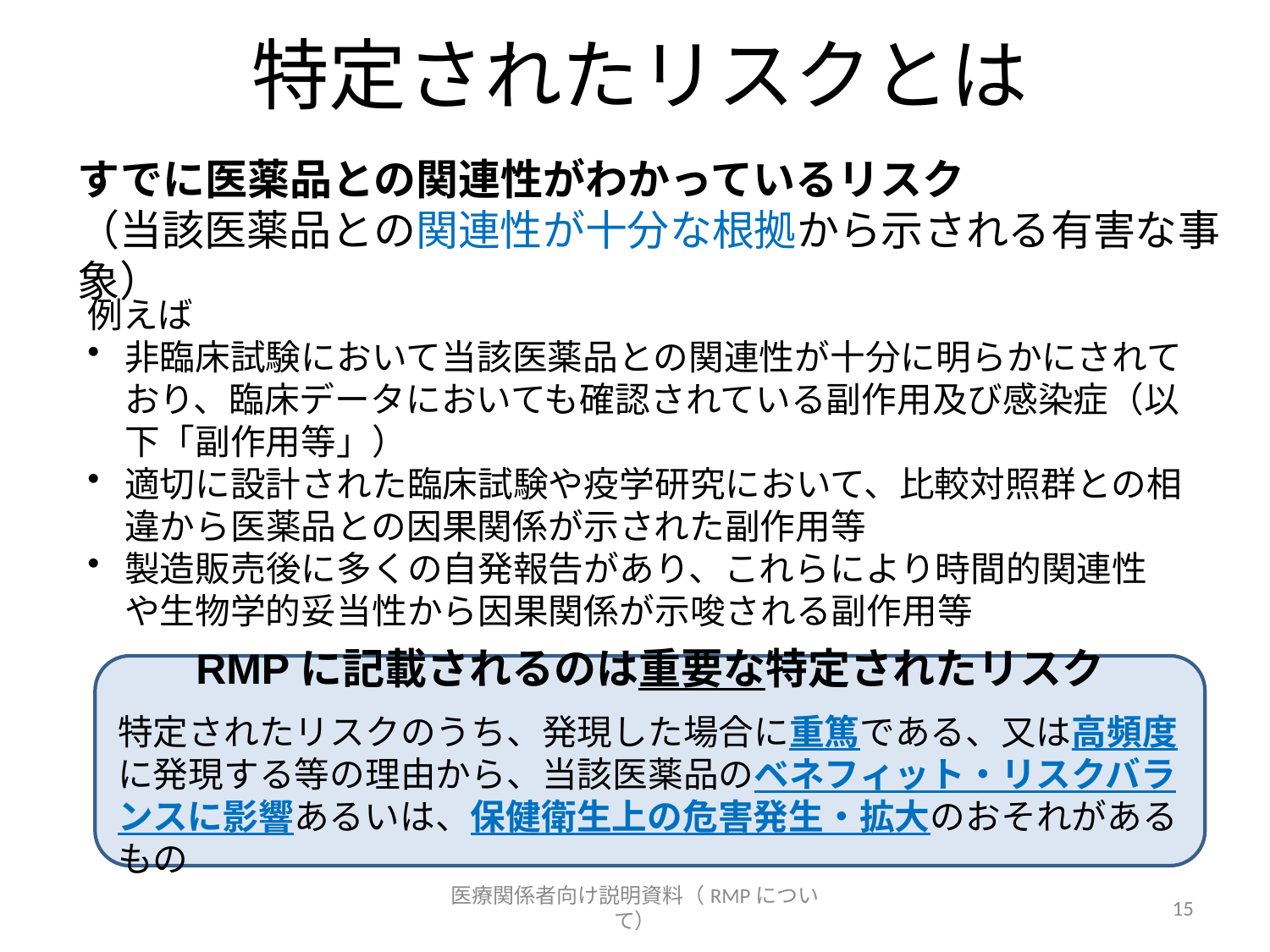

特定されたリスクとは
すでに医薬品との関連性がわかっているリスク
（当該医薬品との関連性が十分な根拠から示される有害な事象）
例えば
非臨床試験において当該医薬品との関連性が十分に明らかにされており、臨床データにおいても確認されている副作用及び感染症（以下「副作用等」）
適切に設計された臨床試験や疫学研究において、比較対照群との相違から医薬品との因果関係が示された副作用等
製造販売後に多くの自発報告があり、これらにより時間的関連性や生物学的妥当性から因果関係が示唆される副作用等
RMPに記載されるのは重要な特定されたリスク

特定されたリスクのうち、発現した場合に重篤である、又は高頻度に発現する等の理由から、当該医薬品のベネフィット・リスクバランスに影響あるいは、保健衛生上の危害発生・拡大のおそれがあるもの
医療関係者向け説明資料（RMPについて）
15